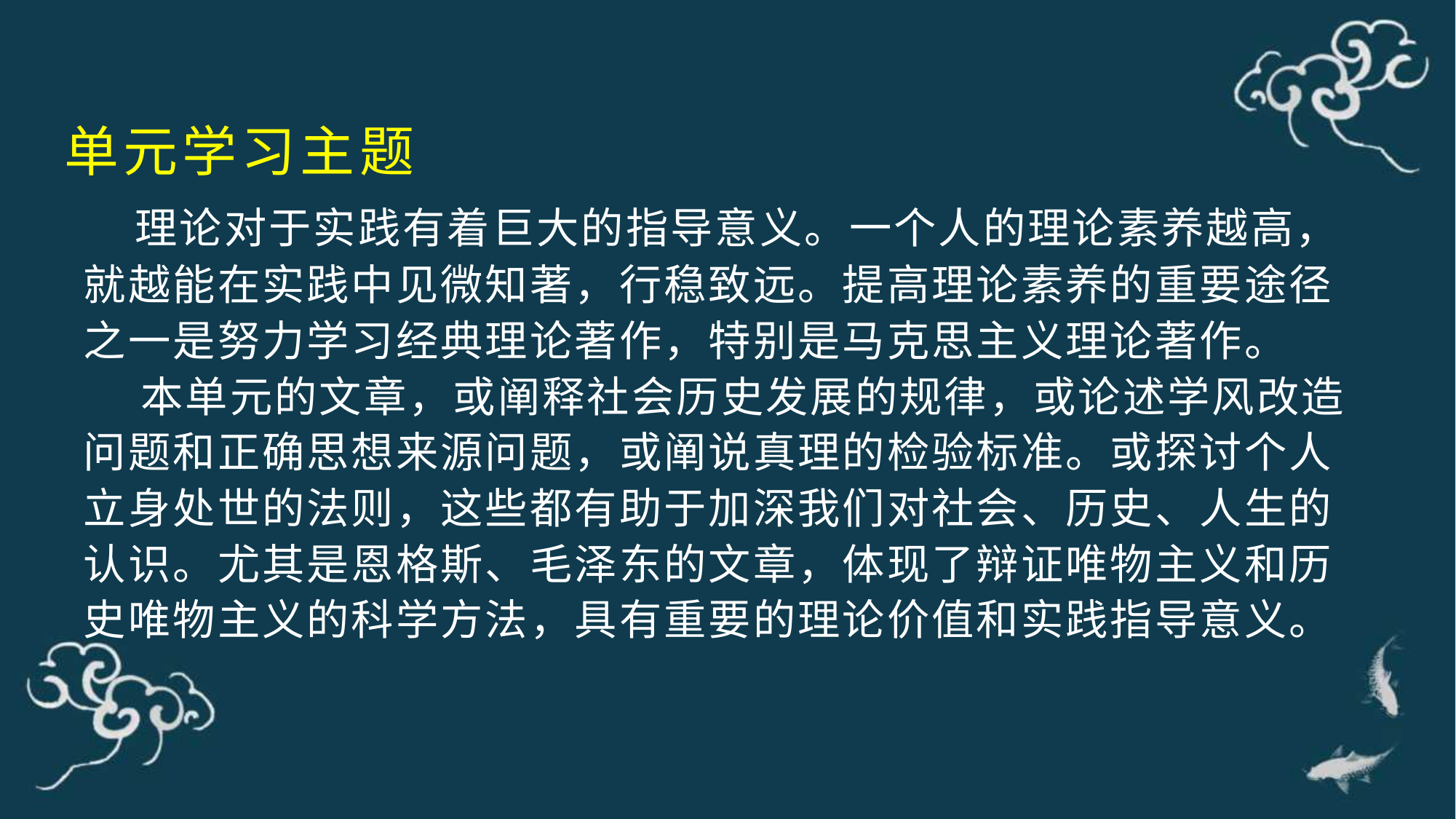

# 单元学习主题
   理论对于实践有着巨大的指导意义。一个人的理论素养越高，就越能在实践中见微知著，行稳致远。提高理论素养的重要途径之一是努力学习经典理论著作，特别是马克思主义理论著作。
    本单元的文章，或阐释社会历史发展的规律，或论述学风改造问题和正确思想来源问题，或阐说真理的检验标准。或探讨个人立身处世的法则，这些都有助于加深我们对社会、历史、人生的认识。尤其是恩格斯、毛泽东的文章，体现了辩证唯物主义和历史唯物主义的科学方法，具有重要的理论价值和实践指导意义。